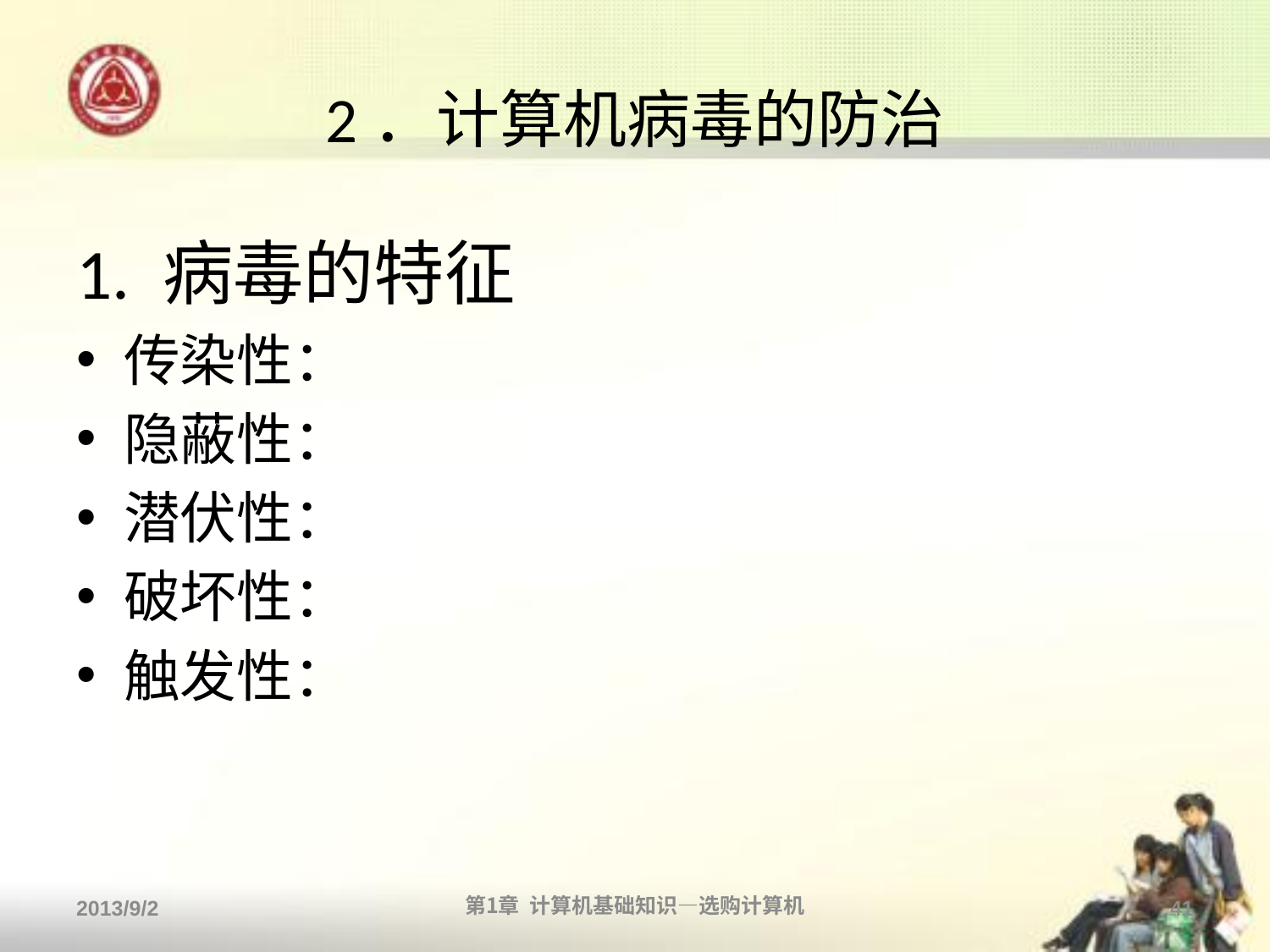

# 2．计算机病毒的防治
1. 病毒的特征
传染性：
隐蔽性：
潜伏性：
破坏性：
触发性：
2013/9/2
第1章  计算机基础知识—选购计算机
41